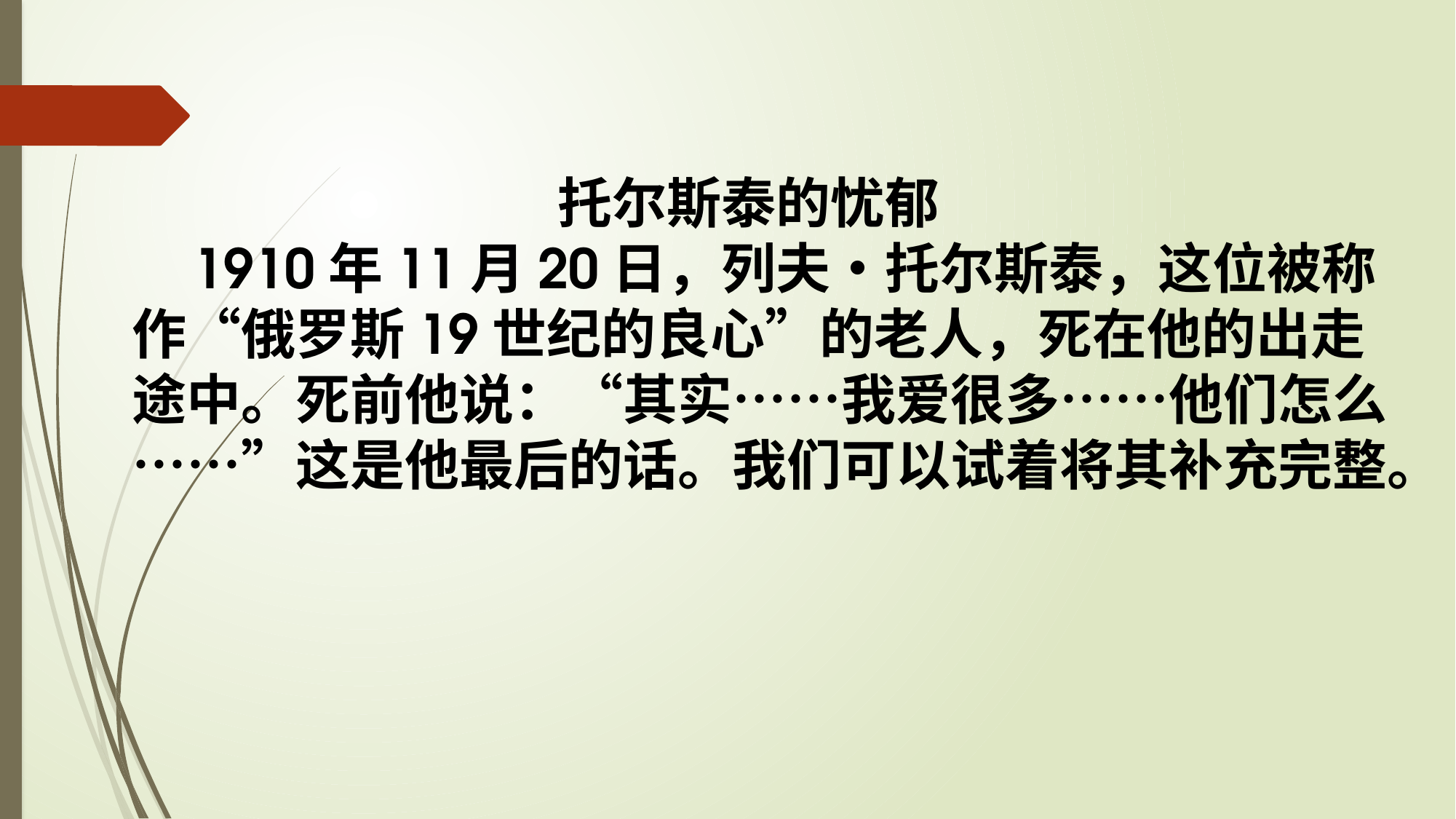

托尔斯泰的忧郁
    1910年11月20日，列夫•托尔斯泰，这位被称作“俄罗斯19世纪的良心”的老人，死在他的出走途中。死前他说：“其实……我爱很多……他们怎么……”这是他最后的话。我们可以试着将其补充完整。